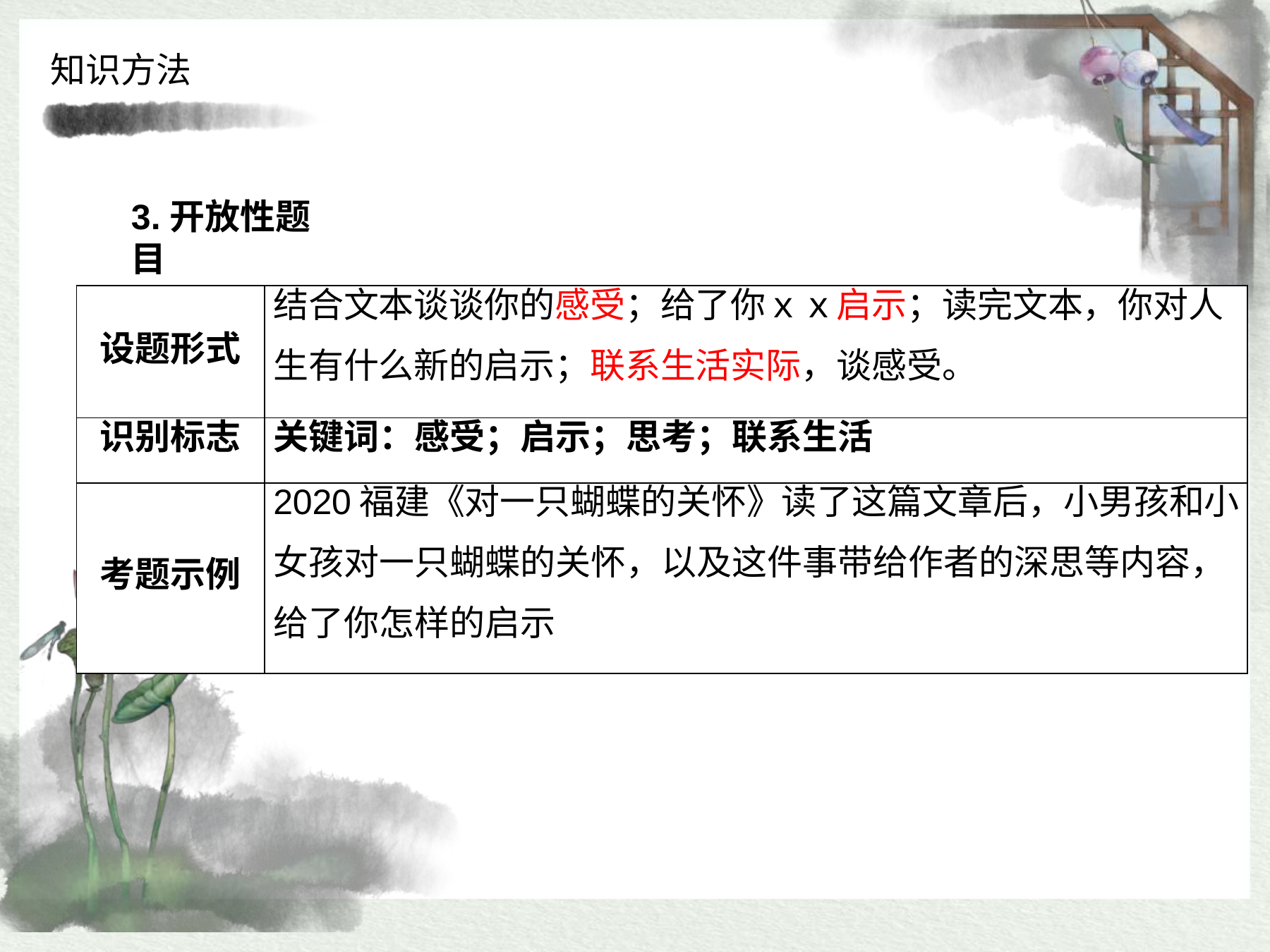

知识方法

3.开放性题目
| 设题形式 | 结合文本谈谈你的感受；给了你ｘｘ启示；读完文本，你对人 生有什么新的启示；联系生活实际，谈感受。 |
| --- | --- |
| 识别标志 | 关键词：感受；启示；思考；联系生活 |
| 考题示例 | 2020福建《对一只蝴蝶的关怀》读了这篇文章后，小男孩和小 女孩对一只蝴蝶的关怀，以及这件事带给作者的深思等内容， 给了你怎样的启示 |